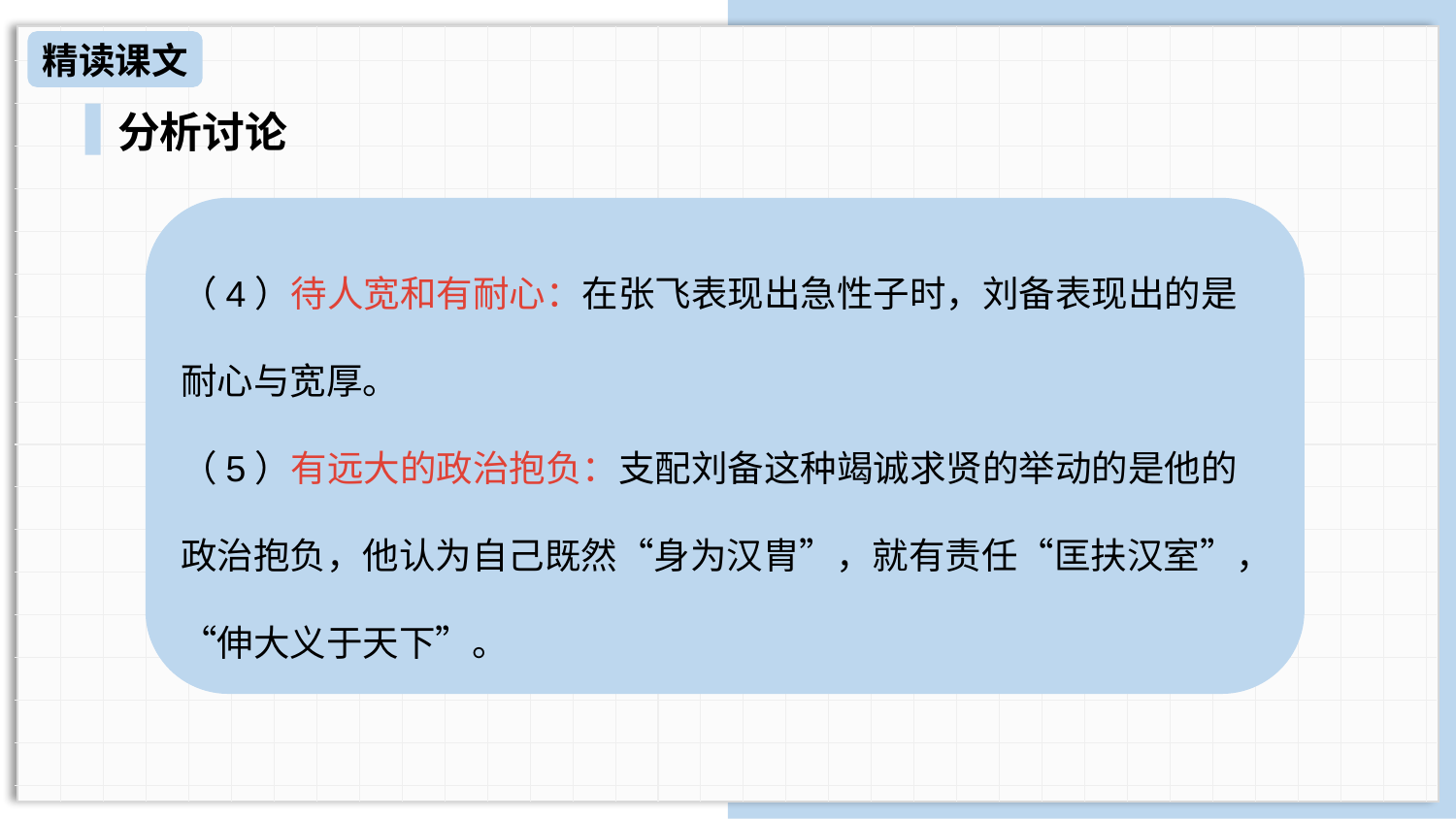

精读课文
分析讨论

（4）待人宽和有耐心：在张飞表现出急性子时，刘备表现出的是耐心与宽厚。
（5）有远大的政治抱负：支配刘备这种竭诚求贤的举动的是他的政治抱负，他认为自己既然“身为汉胄”，就有责任“匡扶汉室”，“伸大义于天下”。